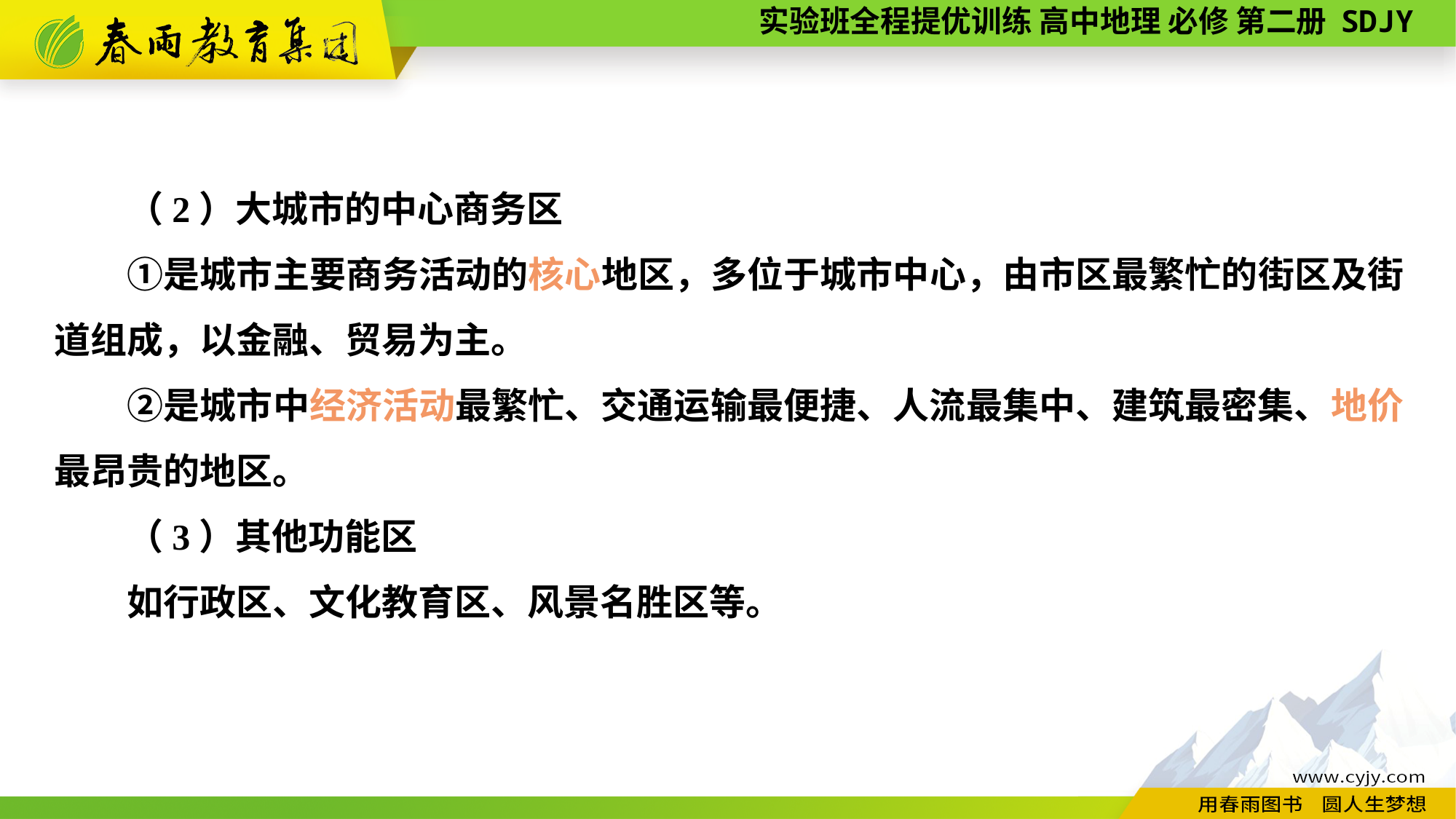

（2）大城市的中心商务区
　　①是城市主要商务活动的核心地区，多位于城市中心，由市区最繁忙的街区及街道组成，以金融、贸易为主。
　　②是城市中经济活动最繁忙、交通运输最便捷、人流最集中、建筑最密集、地价最昂贵的地区。
　　（3）其他功能区
　　如行政区、文化教育区、风景名胜区等。